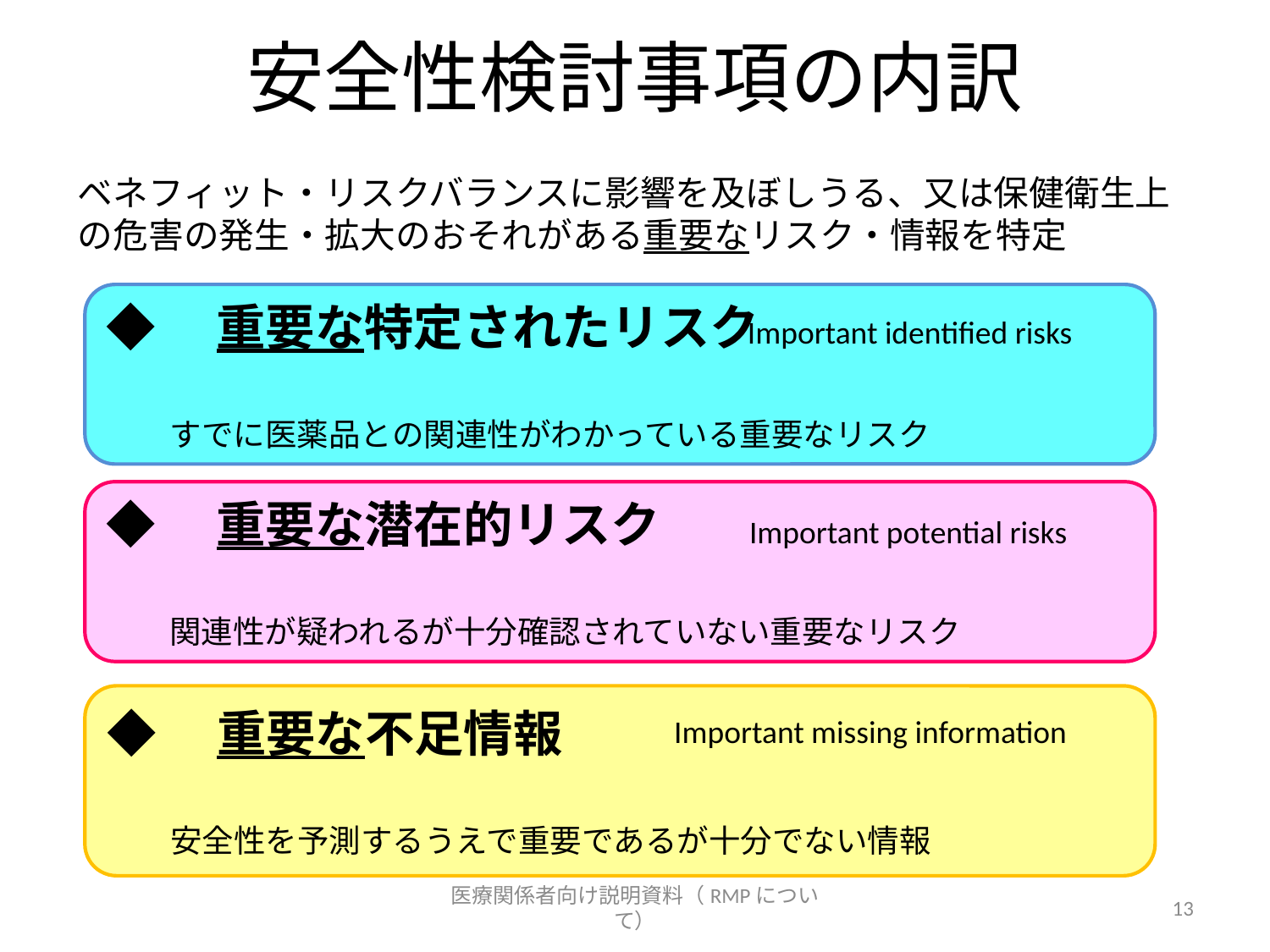

# 安全性検討事項の内訳
ベネフィット・リスクバランスに影響を及ぼしうる、又は保健衛生上の危害の発生・拡大のおそれがある重要なリスク・情報を特定
◆　重要な特定されたリスク

すでに医薬品との関連性がわかっている重要なリスク
Important identified risks
◆　重要な潜在的リスク

関連性が疑われるが十分確認されていない重要なリスク
Important potential risks
◆　重要な不足情報

安全性を予測するうえで重要であるが十分でない情報
Important missing information
医療関係者向け説明資料（RMPについて）
13